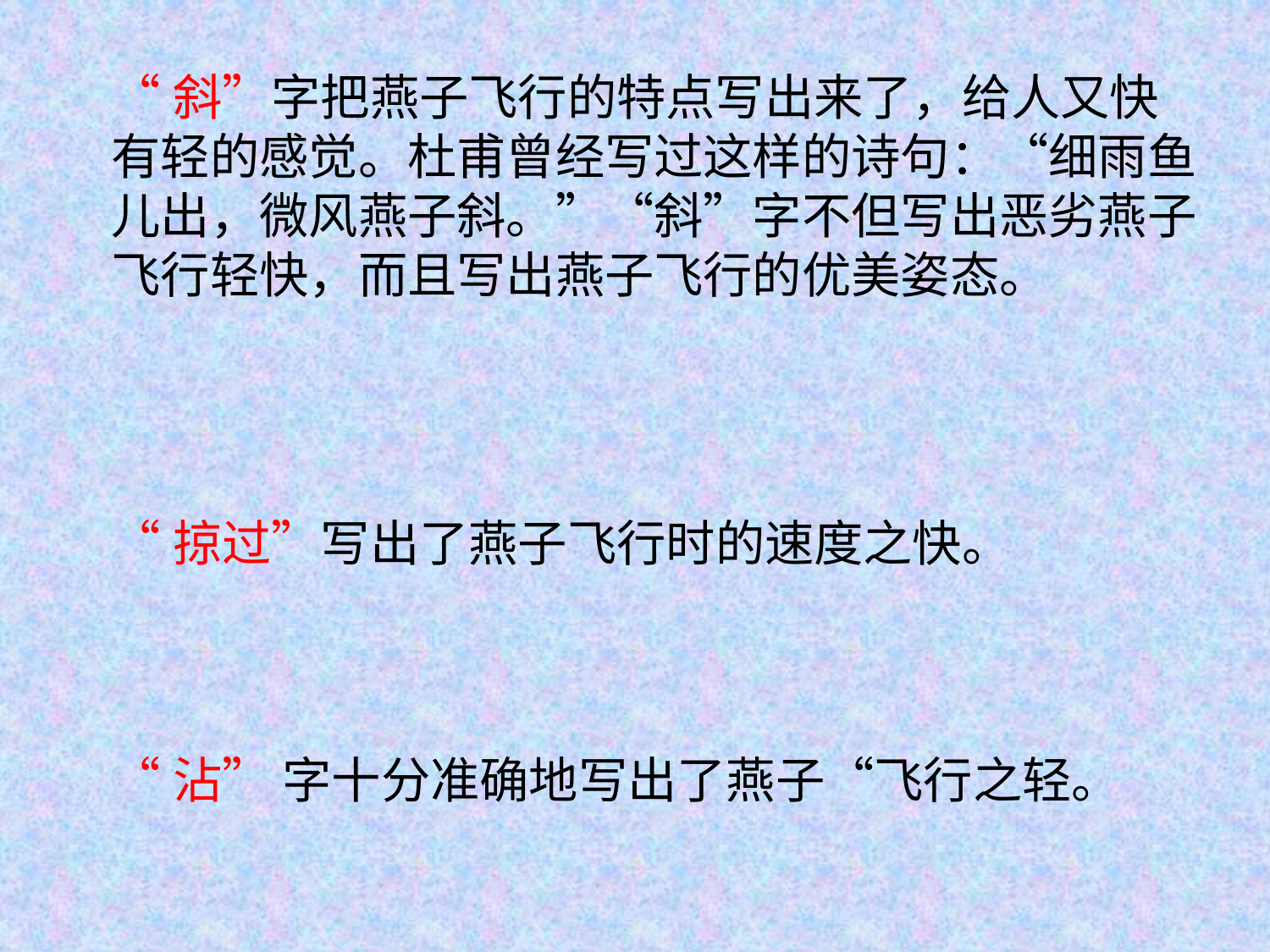

“斜”字把燕子飞行的特点写出来了，给人又快有轻的感觉。杜甫曾经写过这样的诗句：“细雨鱼儿出，微风燕子斜。”“斜”字不但写出恶劣燕子飞行轻快，而且写出燕子飞行的优美姿态。
“掠过”写出了燕子飞行时的速度之快。

“沾” 字十分准确地写出了燕子“飞行之轻。